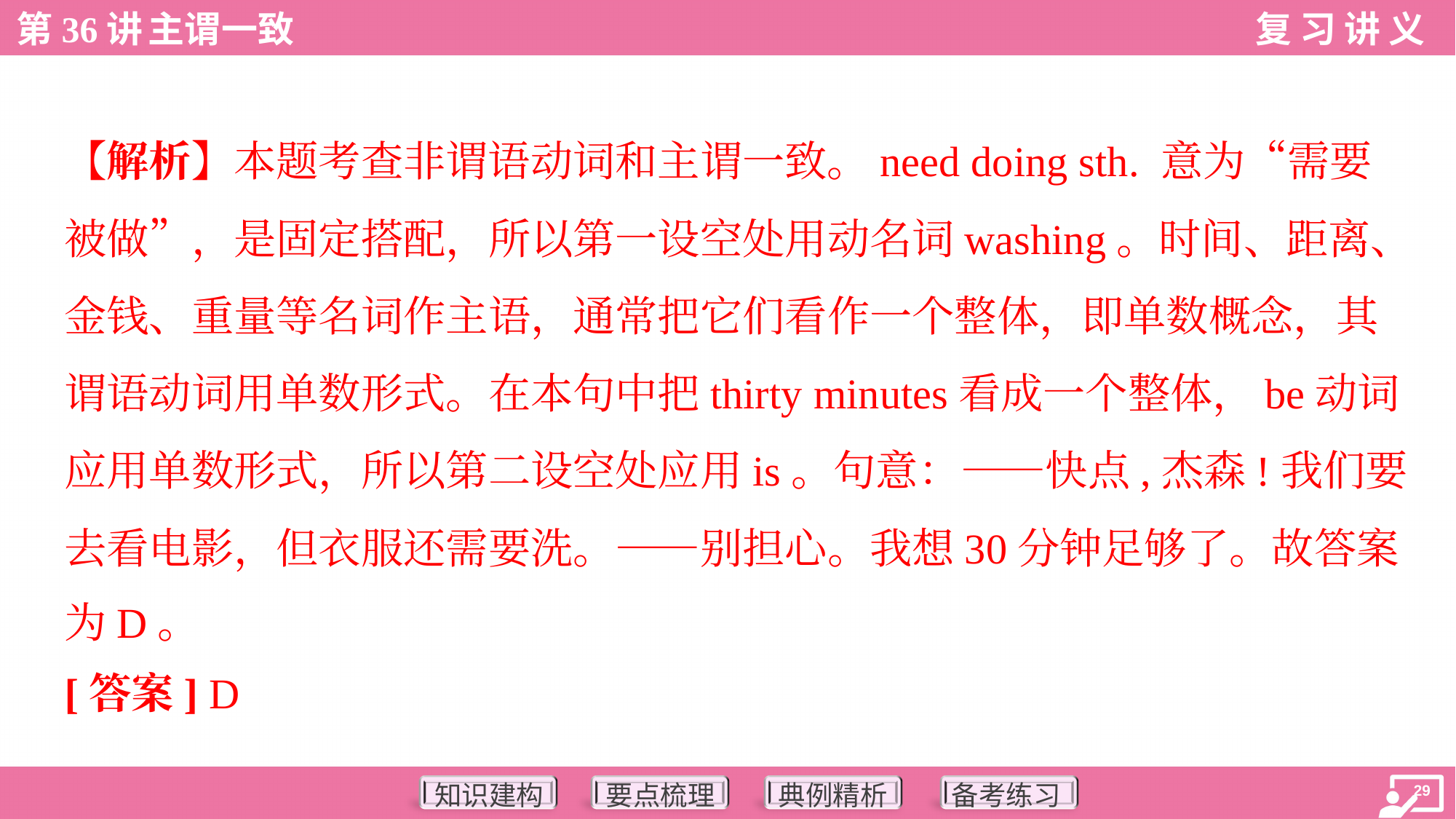

【解析】本题考查非谓语动词和主谓一致。need doing sth. 意为“需要
被做”，是固定搭配，所以第一设空处用动名词washing。时间、距离、
金钱、重量等名词作主语，通常把它们看作一个整体，即单数概念，其
谓语动词用单数形式。在本句中把thirty minutes看成一个整体，be动词
应用单数形式，所以第二设空处应用is。句意：——快点,杰森!我们要
去看电影，但衣服还需要洗。——别担心。我想30分钟足够了。故答案
为D。
[答案] D